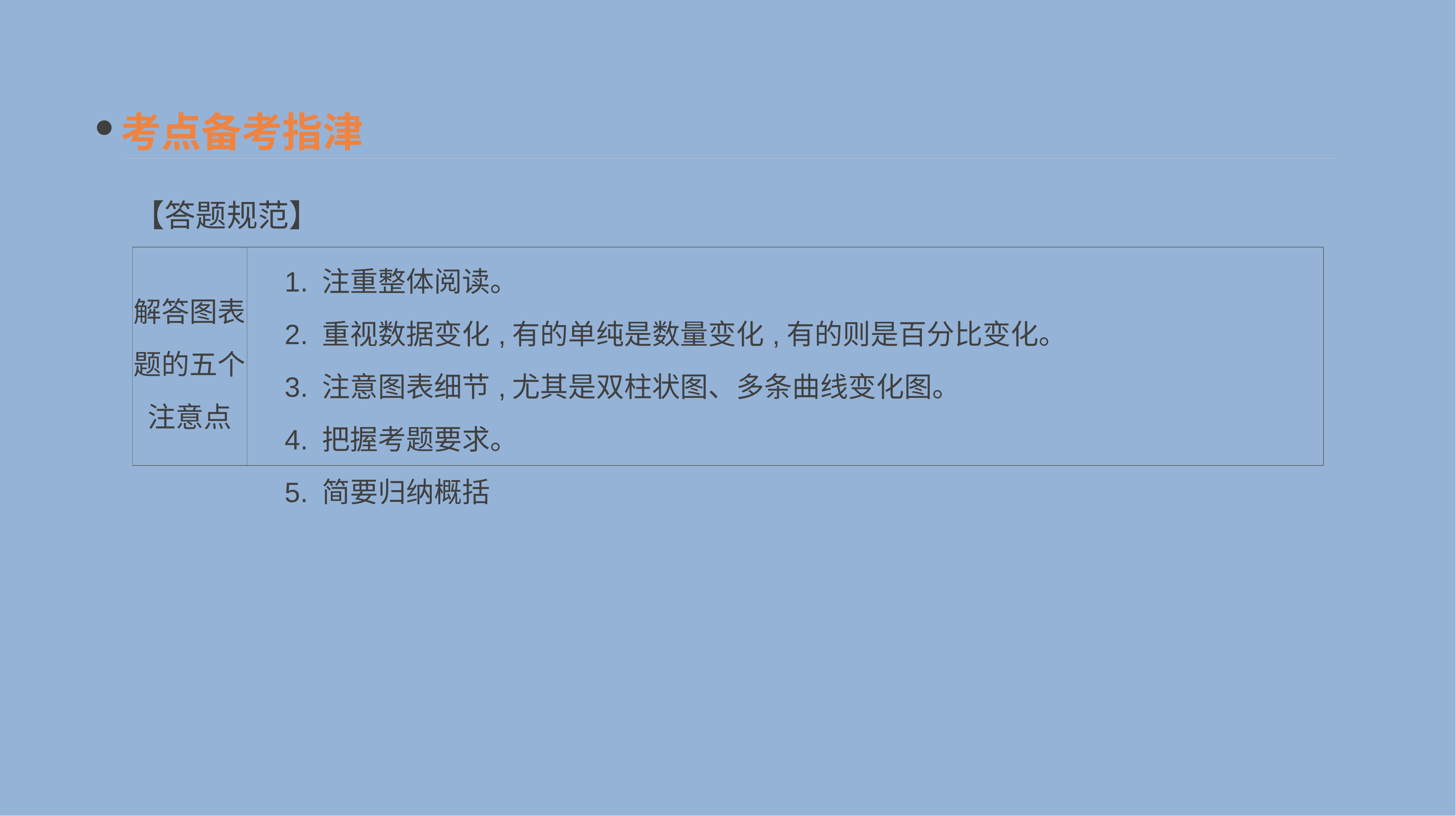

考点备考指津

【答题规范】
| 解答图表 题的五个 注意点 | 1. 注重整体阅读。 　2. 重视数据变化,有的单纯是数量变化,有的则是百分比变化。 　3. 注意图表细节,尤其是双柱状图、多条曲线变化图。 　4. 把握考题要求。 　5. 简要归纳概括 |
| --- | --- |